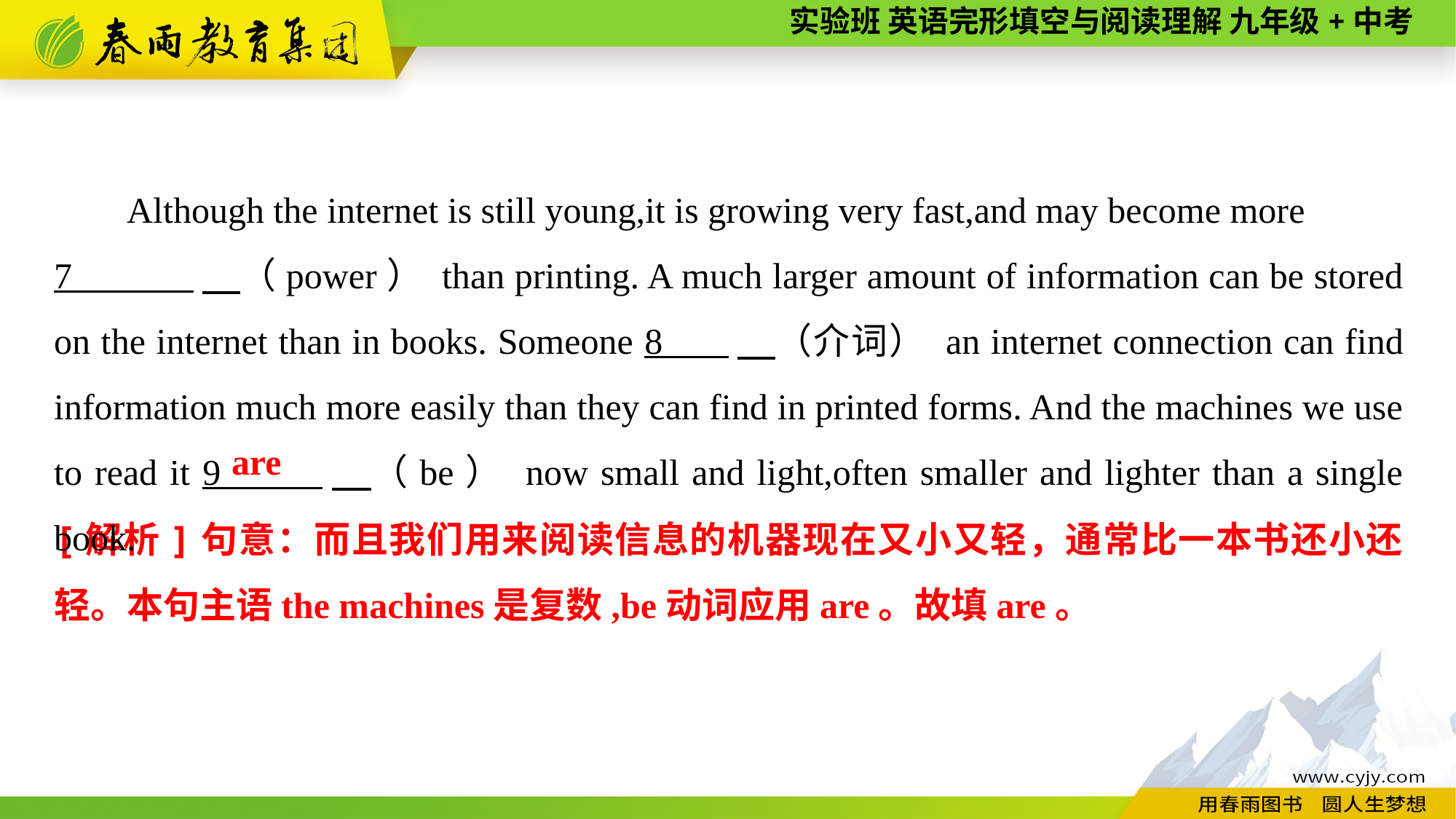

Although the internet is still young,it is growing very fast,and may become more
7            　（power） than printing. A much larger amount of information can be stored on the internet than in books. Someone 8      　（介词） an internet connection can find information much more easily than they can find in printed forms. And the machines we use to read it 9        　（be） now small and light,often smaller and lighter than a single book.
are
[解析]句意：而且我们用来阅读信息的机器现在又小又轻，通常比一本书还小还轻。本句主语the machines是复数,be动词应用are。故填are。